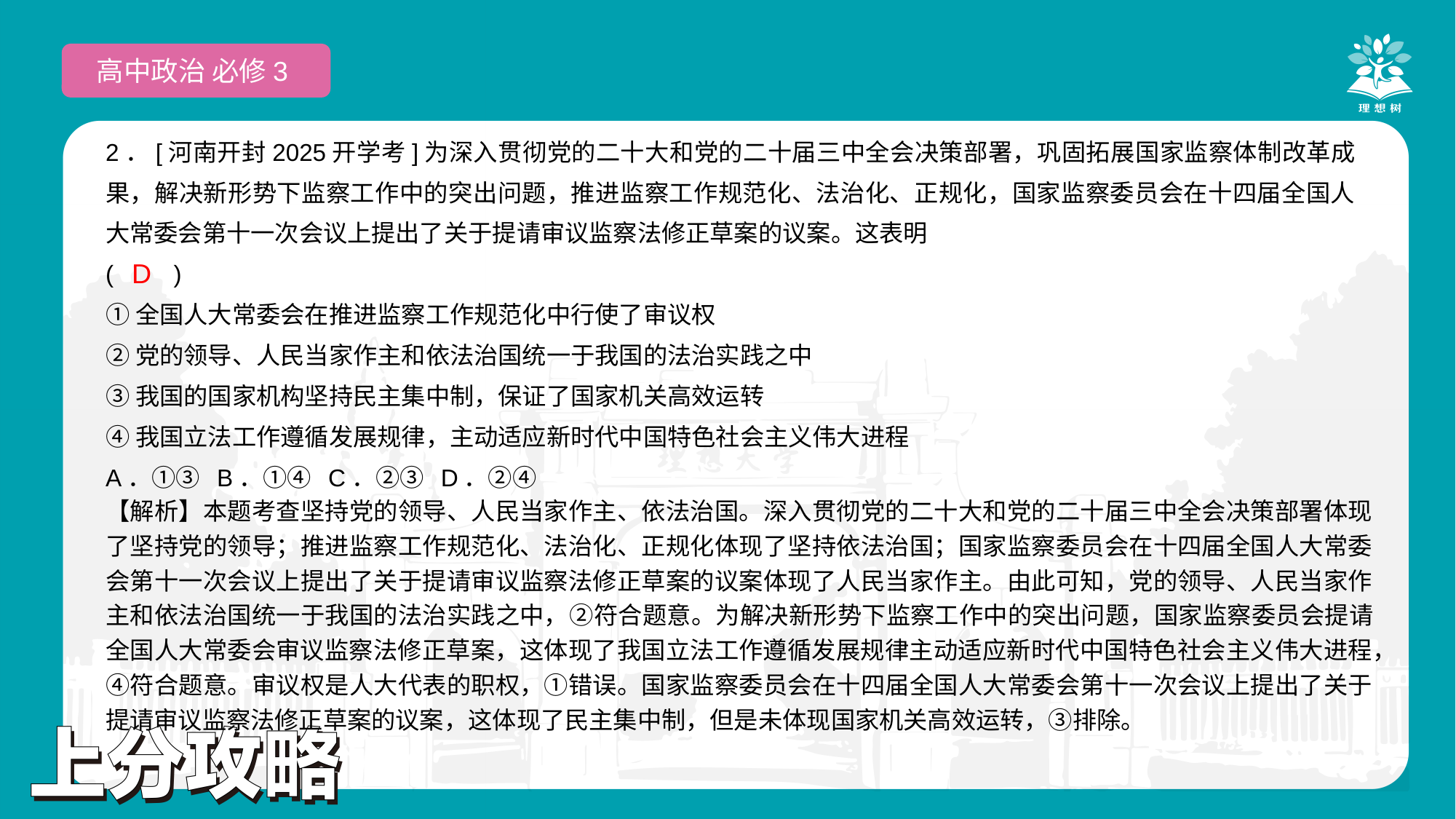

高中政治 必修3
2．[河南开封2025开学考]为深入贯彻党的二十大和党的二十届三中全会决策部署，巩固拓展国家监察体制改革成果，解决新形势下监察工作中的突出问题，推进监察工作规范化、法治化、正规化，国家监察委员会在十四届全国人大常委会第十一次会议上提出了关于提请审议监察法修正草案的议案。这表明
(　　)
①全国人大常委会在推进监察工作规范化中行使了审议权
②党的领导、人民当家作主和依法治国统一于我国的法治实践之中
③我国的国家机构坚持民主集中制，保证了国家机关高效运转
④我国立法工作遵循发展规律，主动适应新时代中国特色社会主义伟大进程
A．①③  B．①④  C．②③  D．②④
 D
【解析】本题考查坚持党的领导、人民当家作主、依法治国。深入贯彻党的二十大和党的二十届三中全会决策部署体现了坚持党的领导；推进监察工作规范化、法治化、正规化体现了坚持依法治国；国家监察委员会在十四届全国人大常委会第十一次会议上提出了关于提请审议监察法修正草案的议案体现了人民当家作主。由此可知，党的领导、人民当家作主和依法治国统一于我国的法治实践之中，②符合题意。为解决新形势下监察工作中的突出问题，国家监察委员会提请全国人大常委会审议监察法修正草案，这体现了我国立法工作遵循发展规律主动适应新时代中国特色社会主义伟大进程，④符合题意。审议权是人大代表的职权，①错误。国家监察委员会在十四届全国人大常委会第十一次会议上提出了关于提请审议监察法修正草案的议案，这体现了民主集中制，但是未体现国家机关高效运转，③排除。